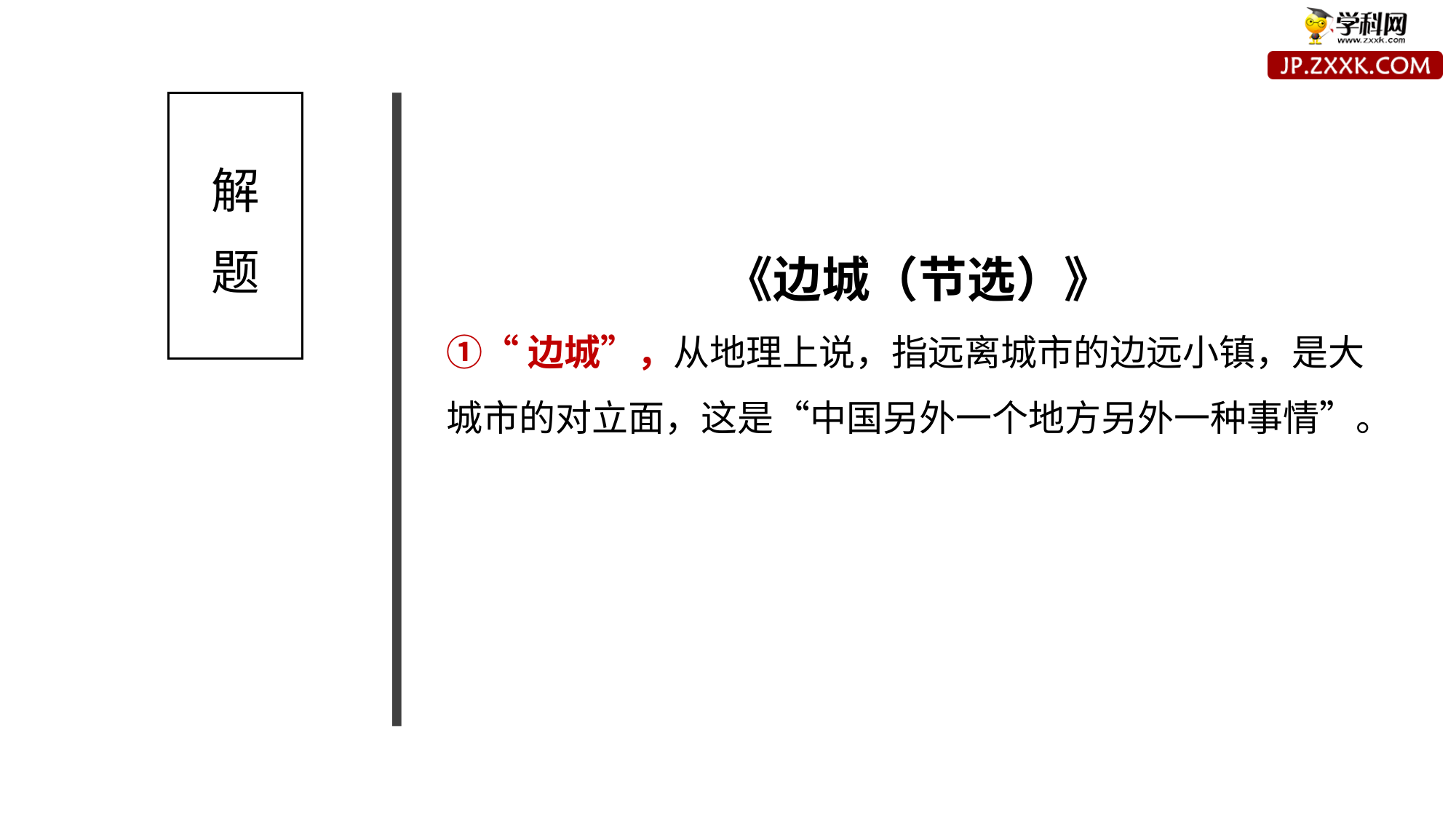

解题
《边城（节选）》
①“边城”，从地理上说，指远离城市的边远小镇，是大城市的对立面，这是“中国另外一个地方另外一种事情”。